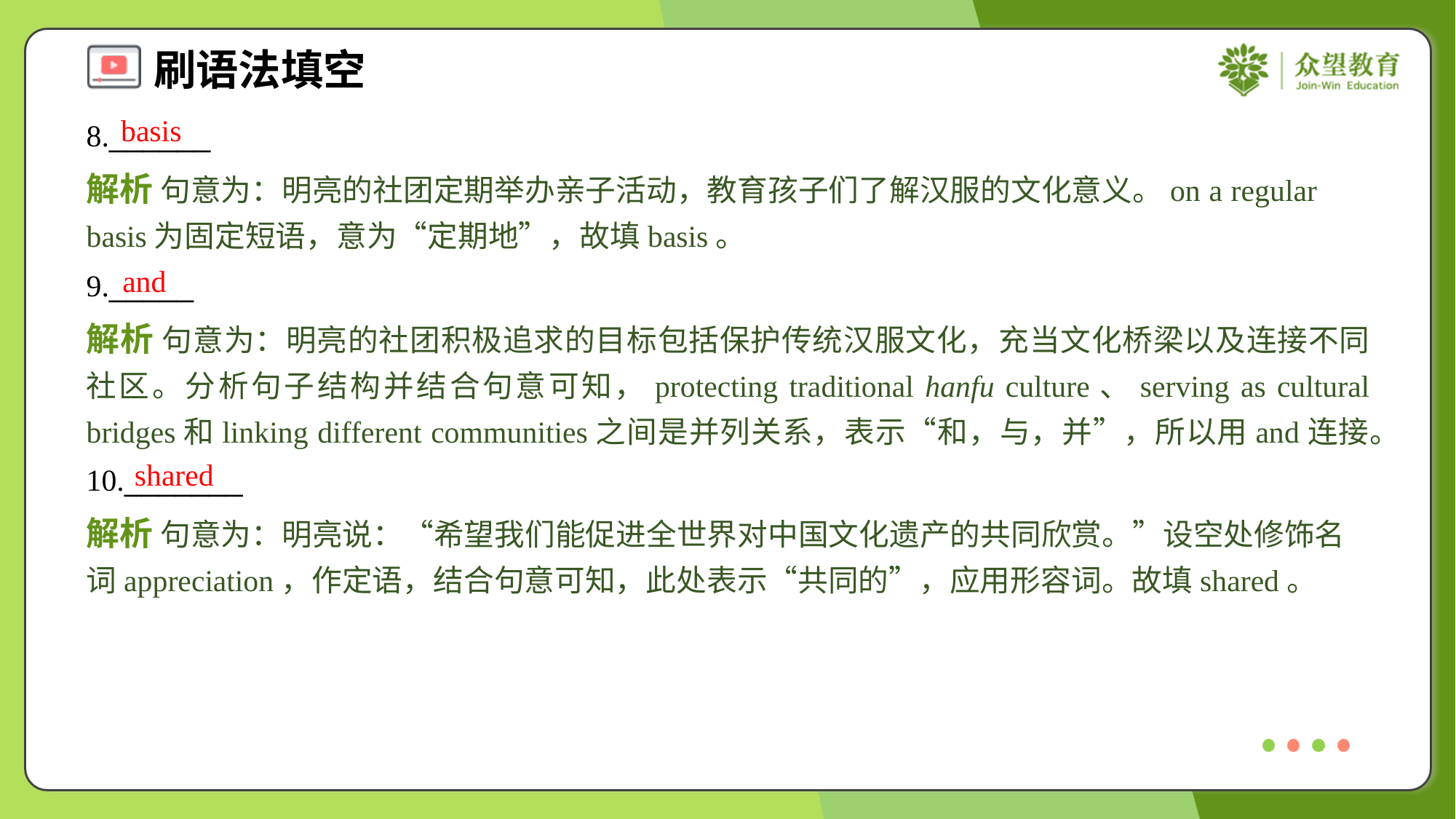

basis
8.______
解析 句意为：明亮的社团定期举办亲子活动，教育孩子们了解汉服的文化意义。on a regular basis为固定短语，意为“定期地”，故填basis。
and
9._____
解析 句意为：明亮的社团积极追求的目标包括保护传统汉服文化，充当文化桥梁以及连接不同社区。分析句子结构并结合句意可知，protecting traditional hanfu culture、serving as cultural bridges和linking different communities之间是并列关系，表示“和，与，并”，所以用and连接。
shared
10._______
解析 句意为：明亮说：“希望我们能促进全世界对中国文化遗产的共同欣赏。”设空处修饰名词appreciation，作定语，结合句意可知，此处表示“共同的”，应用形容词。故填shared。